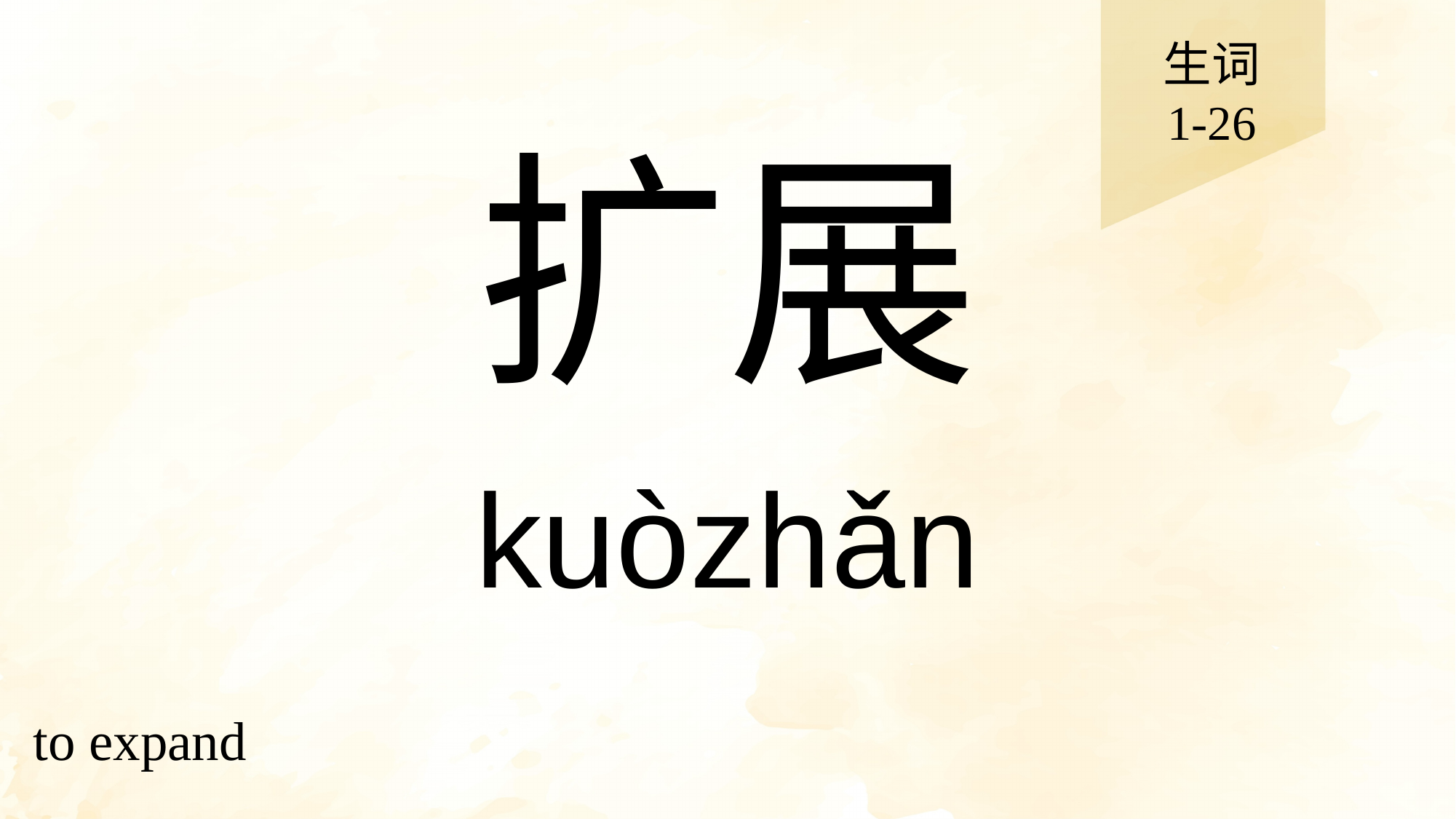

生词
1-26
# 扩展
kuòzhǎn
to expand